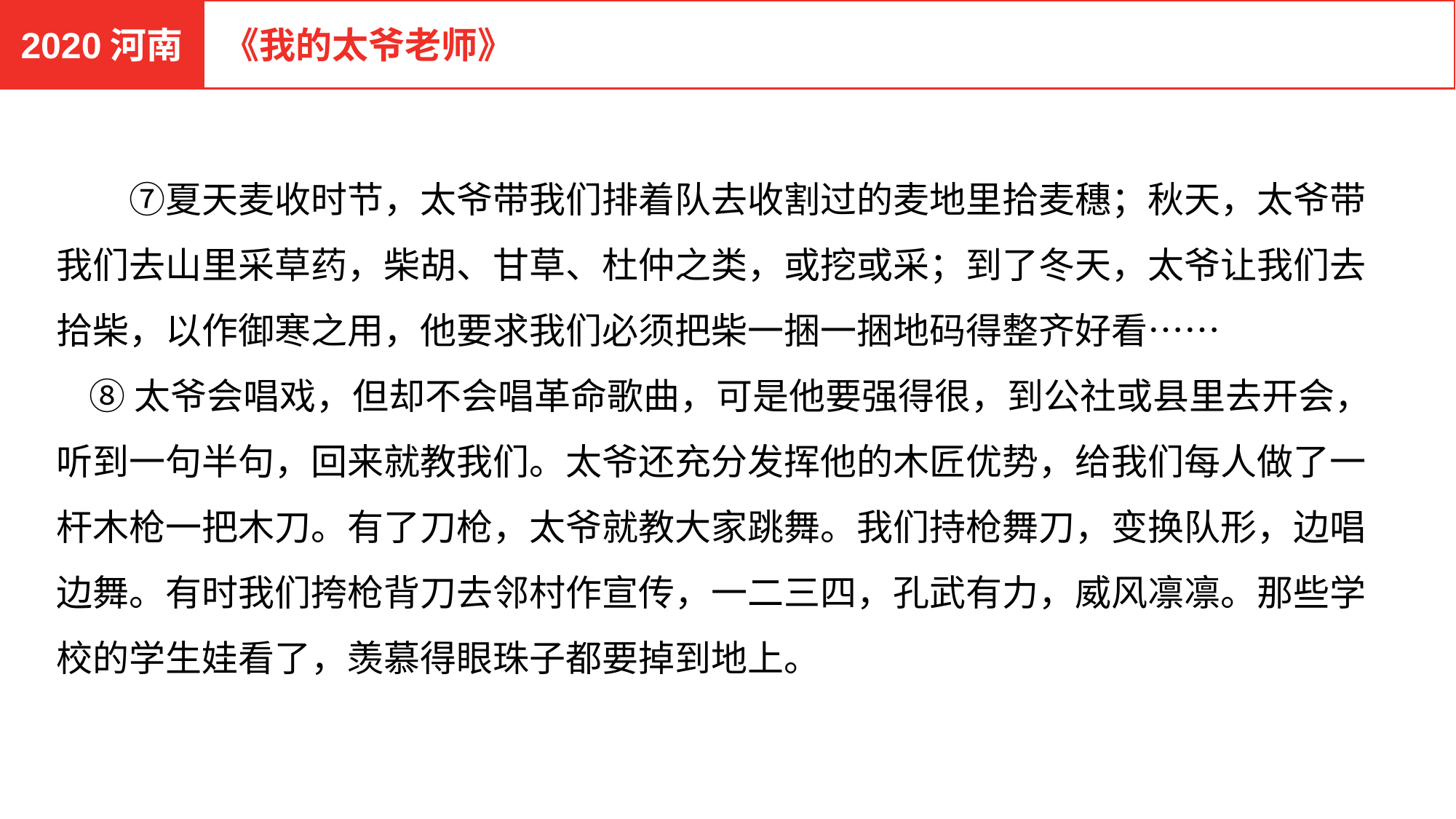

2020河南
《我的太爷老师》
　　⑦夏天麦收时节，太爷带我们排着队去收割过的麦地里拾麦穗；秋天，太爷带我们去山里采草药，柴胡、甘草、杜仲之类，或挖或采；到了冬天，太爷让我们去拾柴，以作御寒之用，他要求我们必须把柴一捆一捆地码得整齐好看……
    ⑧太爷会唱戏，但却不会唱革命歌曲，可是他要强得很，到公社或县里去开会，听到一句半句，回来就教我们。太爷还充分发挥他的木匠优势，给我们每人做了一杆木枪一把木刀。有了刀枪，太爷就教大家跳舞。我们持枪舞刀，变换队形，边唱边舞。有时我们挎枪背刀去邻村作宣传，一二三四，孔武有力，威风凛凛。那些学校的学生娃看了，羡慕得眼珠子都要掉到地上。